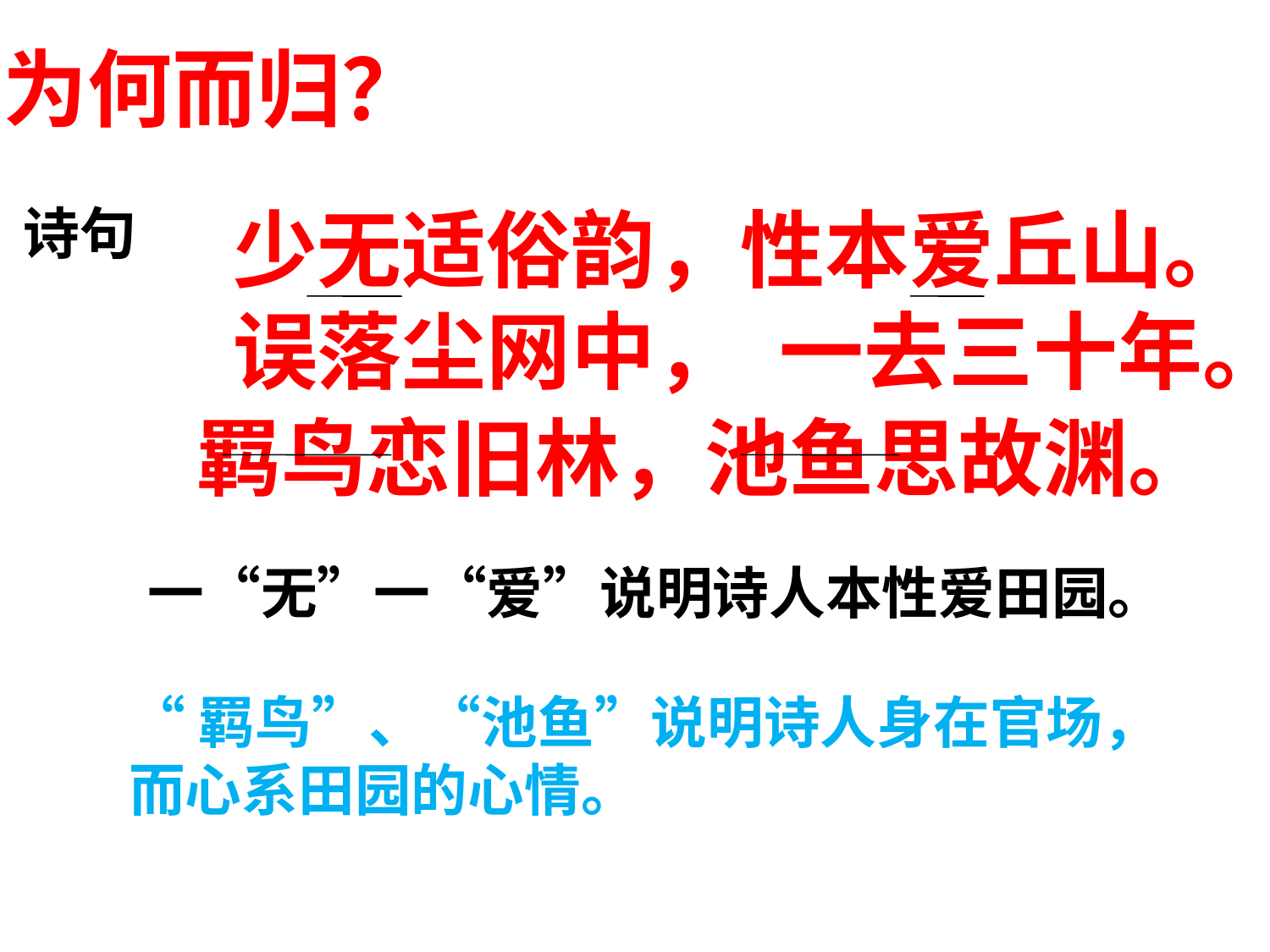

为何而归？
少无适俗韵，性本爱丘山。
误落尘网中，  一去三十年。

诗句

羁鸟恋旧林，池鱼思故渊。

一“无”一“爱”说明诗人本性爱田园。
“羁鸟”、“池鱼”说明诗人身在官场，
而心系田园的心情。